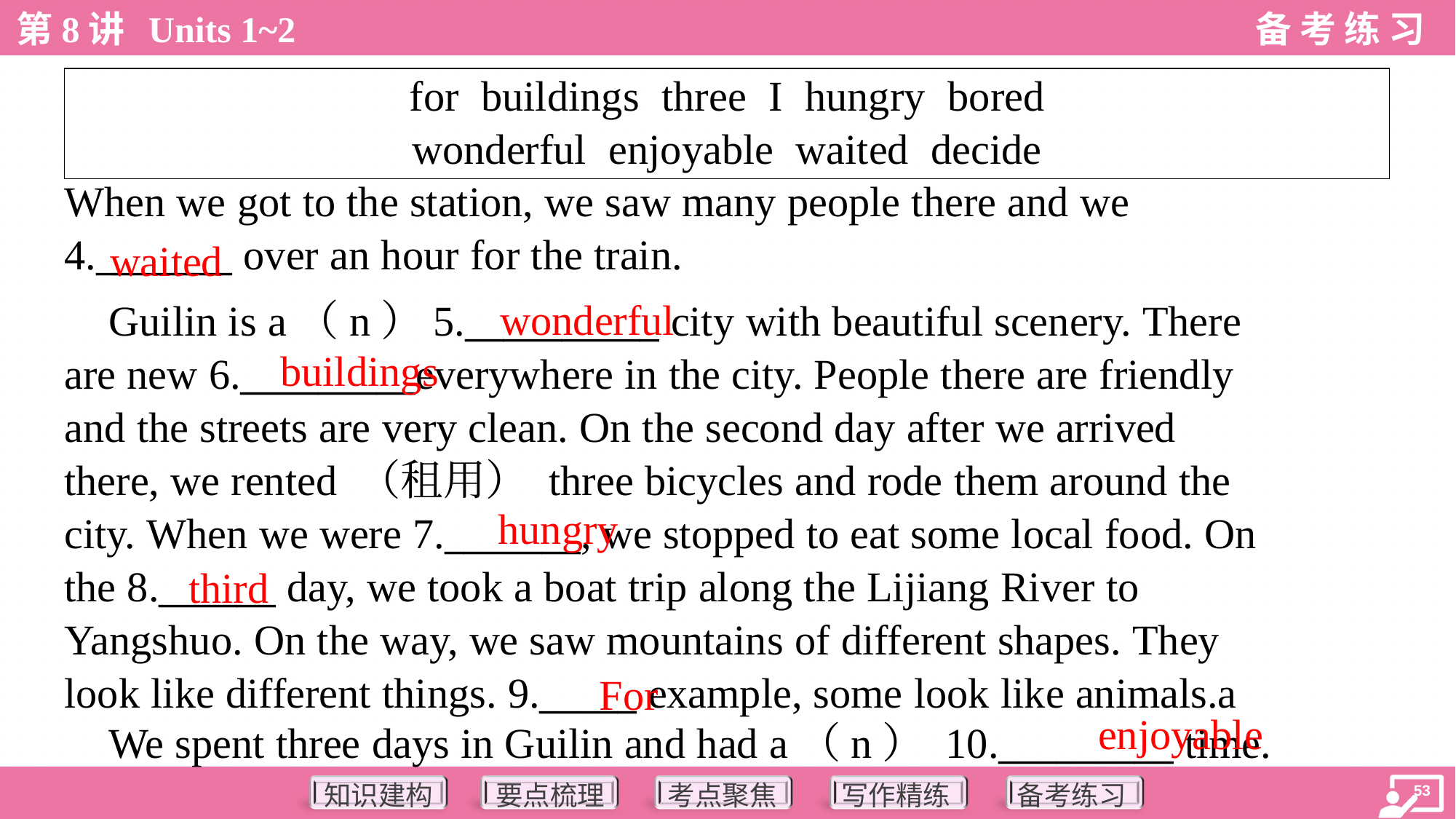

| for buildings three I hungry bored wonderful enjoyable waited decide |
| --- |

When we got to the station, we saw many people there and we
4._______ over an hour for the train.
waited
wonderful
    Guilin is a（n）5.__________ city with beautiful scenery. There
are new 6._________everywhere in the city. People there are friendly
and the streets are very clean. On the second day after we arrived
there, we rented （租用） three bicycles and rode them around the
city. When we were 7._______, we stopped to eat some local food. On
the 8.______ day, we took a boat trip along the Lijiang River to
Yangshuo. On the way, we saw mountains of different shapes. They
look like different things. 9._____ example, some look like animals.a
buildings
hungry
third
For
enjoyable
    We spent three days in Guilin and had a（n） 10._________ time.